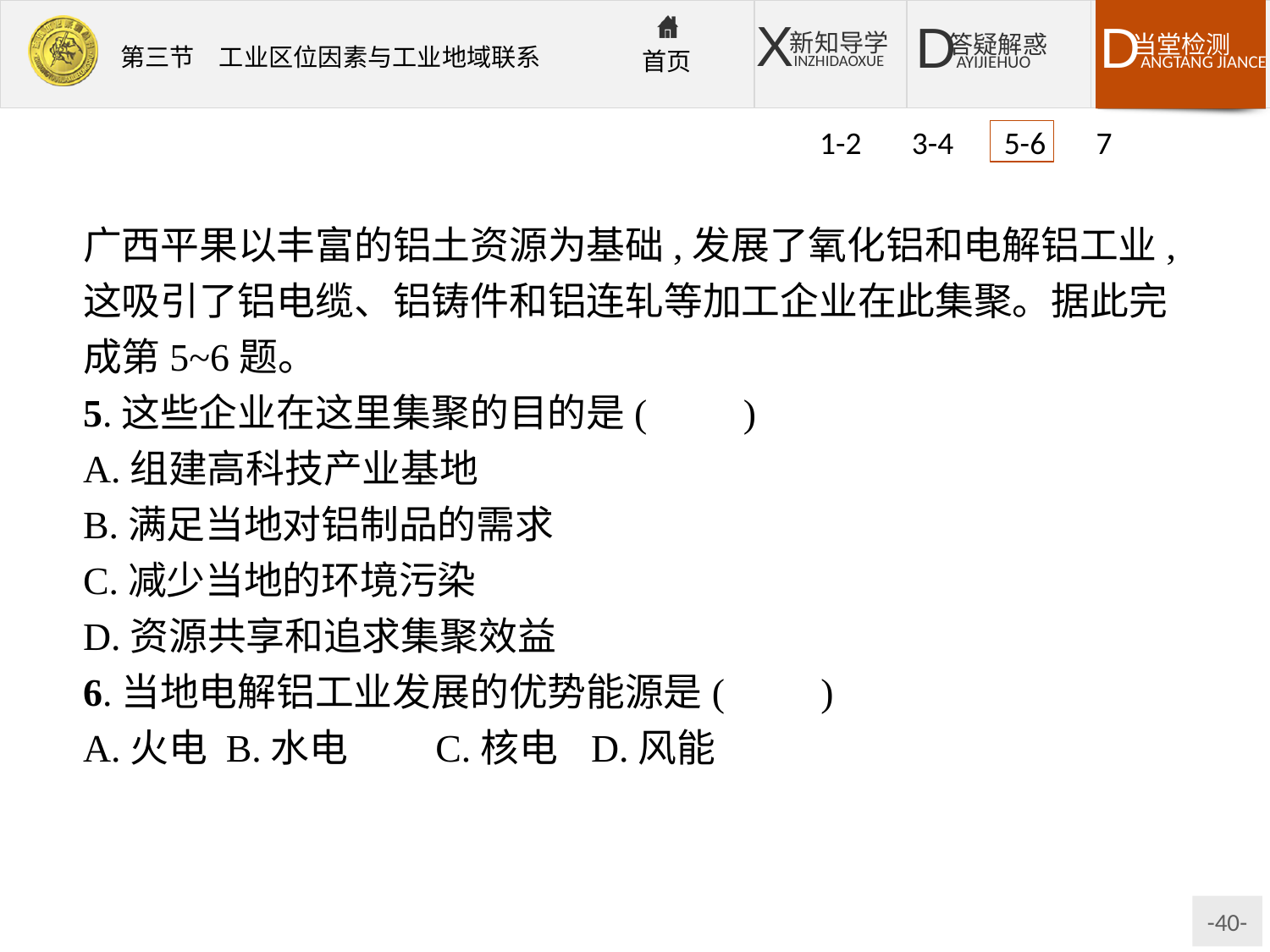

1-2       3-4       5-6       7

广西平果以丰富的铝土资源为基础,发展了氧化铝和电解铝工业,这吸引了铝电缆、铝铸件和铝连轧等加工企业在此集聚。据此完成第5~6题。
5.这些企业在这里集聚的目的是(　　)
A.组建高科技产业基地
B.满足当地对铝制品的需求
C.减少当地的环境污染
D.资源共享和追求集聚效益
6.当地电解铝工业发展的优势能源是(　　)
A.火电	B.水电	C.核电	D.风能